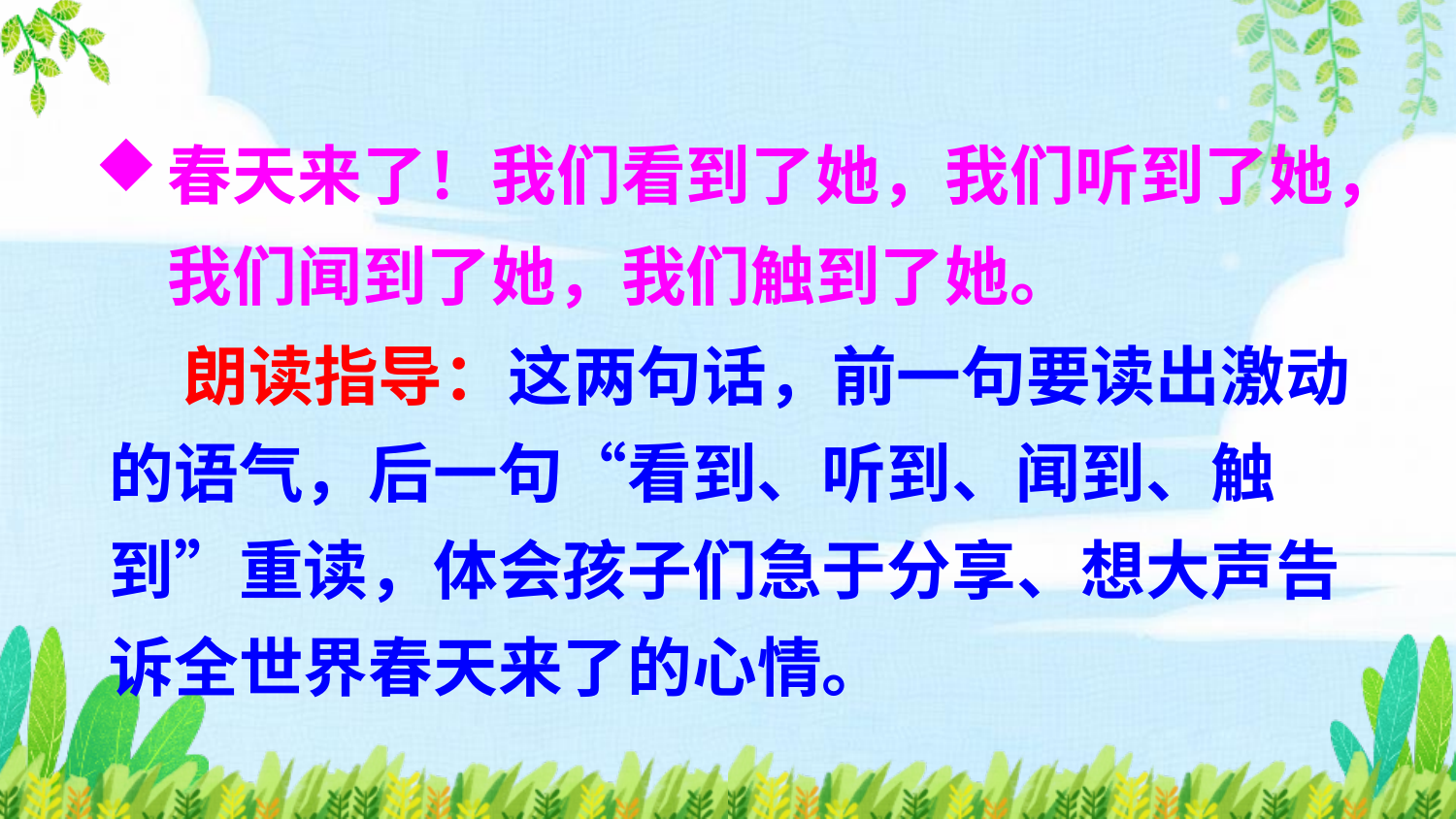

春天来了！我们看到了她，我们听到了她，我们闻到了她，我们触到了她。
    朗读指导：这两句话，前一句要读出激动的语气，后一句“看到、听到、闻到、触到”重读，体会孩子们急于分享、想大声告诉全世界春天来了的心情。